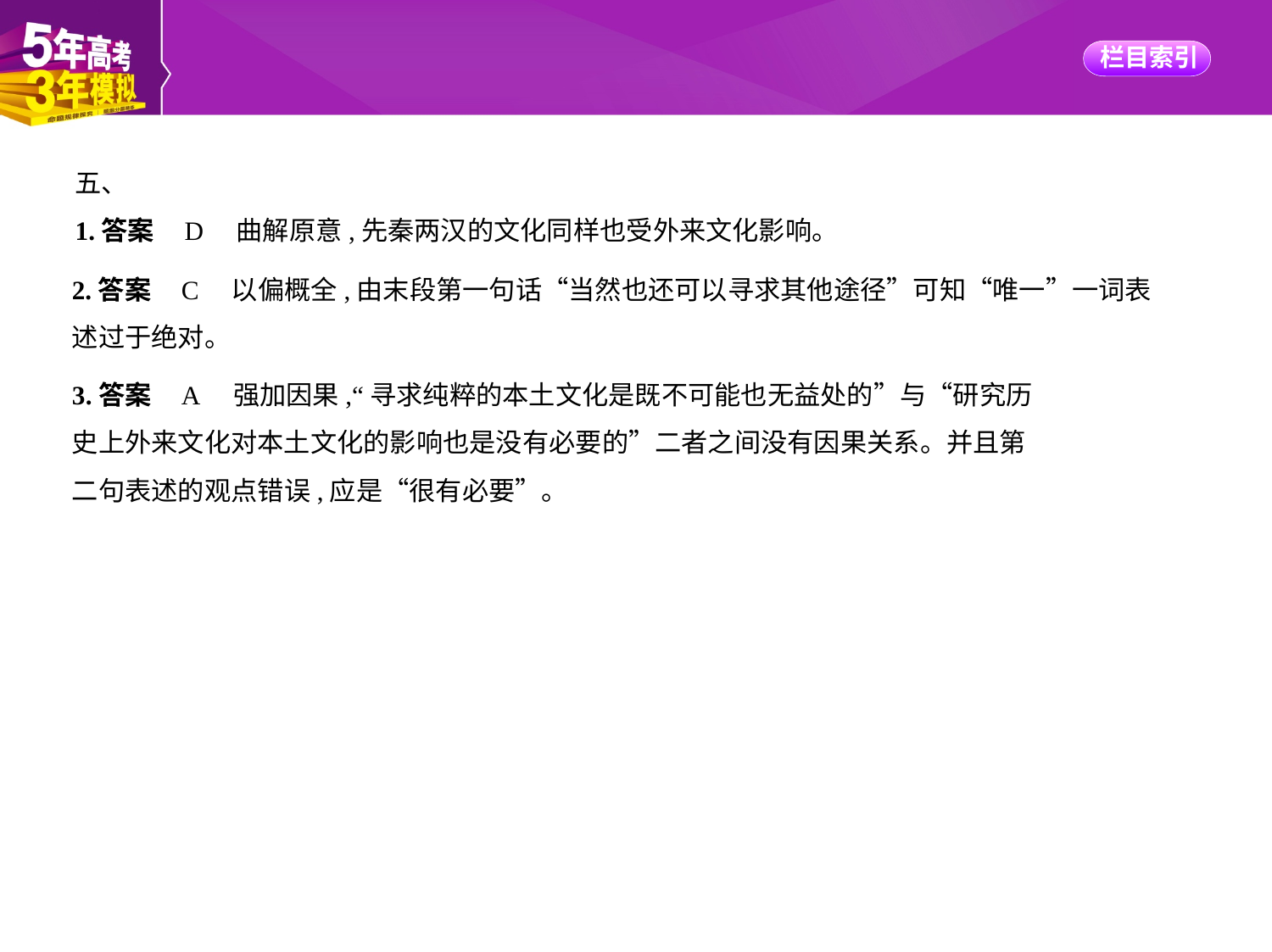

五、
1.答案    D　曲解原意,先秦两汉的文化同样也受外来文化影响。
2.答案    C　以偏概全,由末段第一句话“当然也还可以寻求其他途径”可知“唯一”一词表
述过于绝对。
3.答案    A　强加因果,“寻求纯粹的本土文化是既不可能也无益处的”与“研究历史上外来文化对本土文化的影响也是没有必要的”二者之间没有因果关系。并且第二句表述的观点错误,应是“很有必要”。